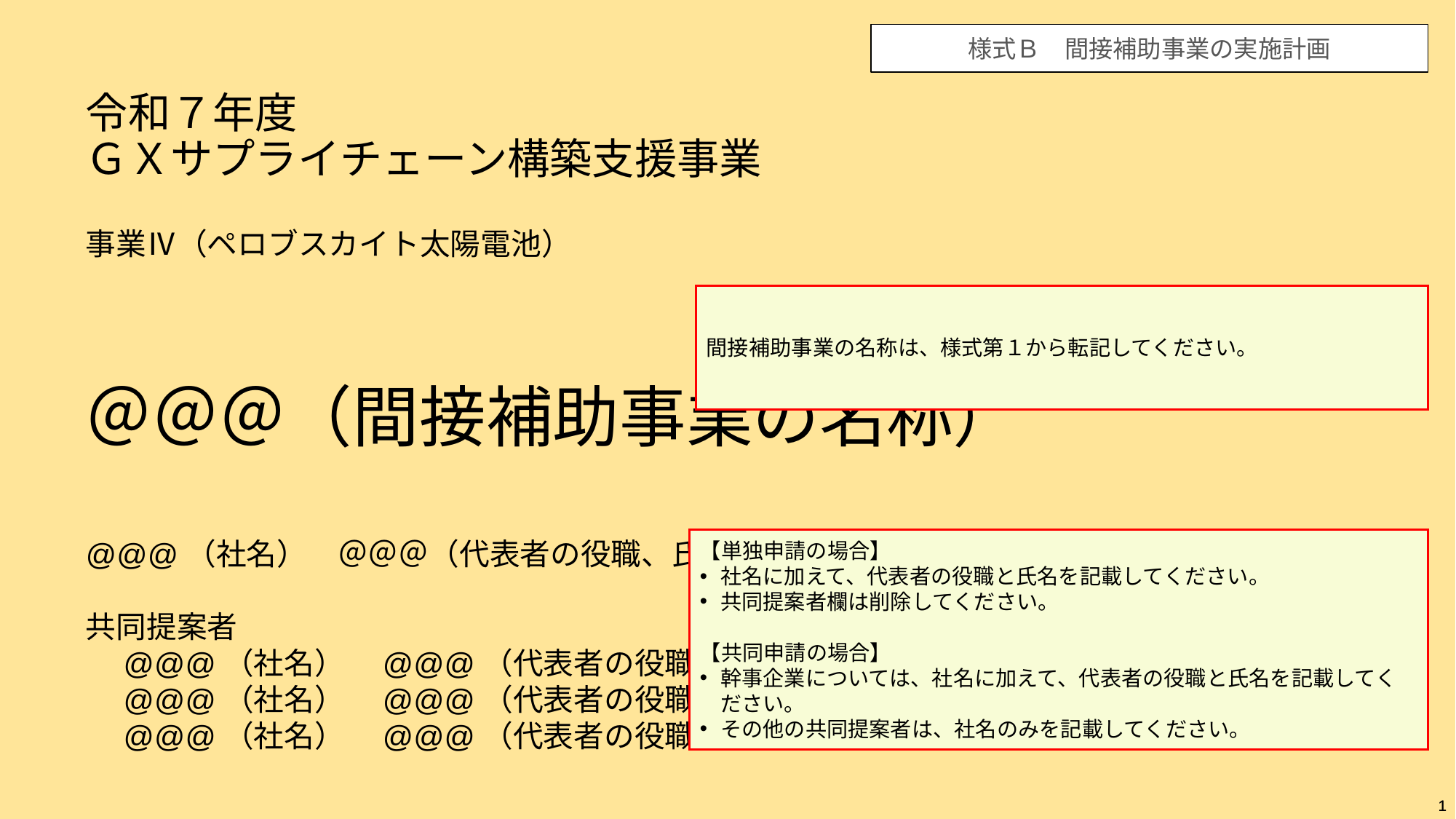

様式Ｂ　間接補助事業の実施計画
令和７年度
ＧＸサプライチェーン構築支援事業

事業Ⅳ（ペロブスカイト太陽電池）
間接補助事業の名称は、様式第１から転記してください。
＠＠＠（間接補助事業の名称）
@@@（社名）　＠＠＠（代表者の役職、氏名）

共同提案者
　@@@（社名）　@@@（代表者の役職、氏名）
　@@@（社名）　@@@（代表者の役職、氏名）
　@@@（社名）　@@@（代表者の役職、氏名）

【単独申請の場合】
社名に加えて、代表者の役職と氏名を記載してください。
共同提案者欄は削除してください。

【共同申請の場合】
幹事企業については、社名に加えて、代表者の役職と氏名を記載してください。
その他の共同提案者は、社名のみを記載してください。